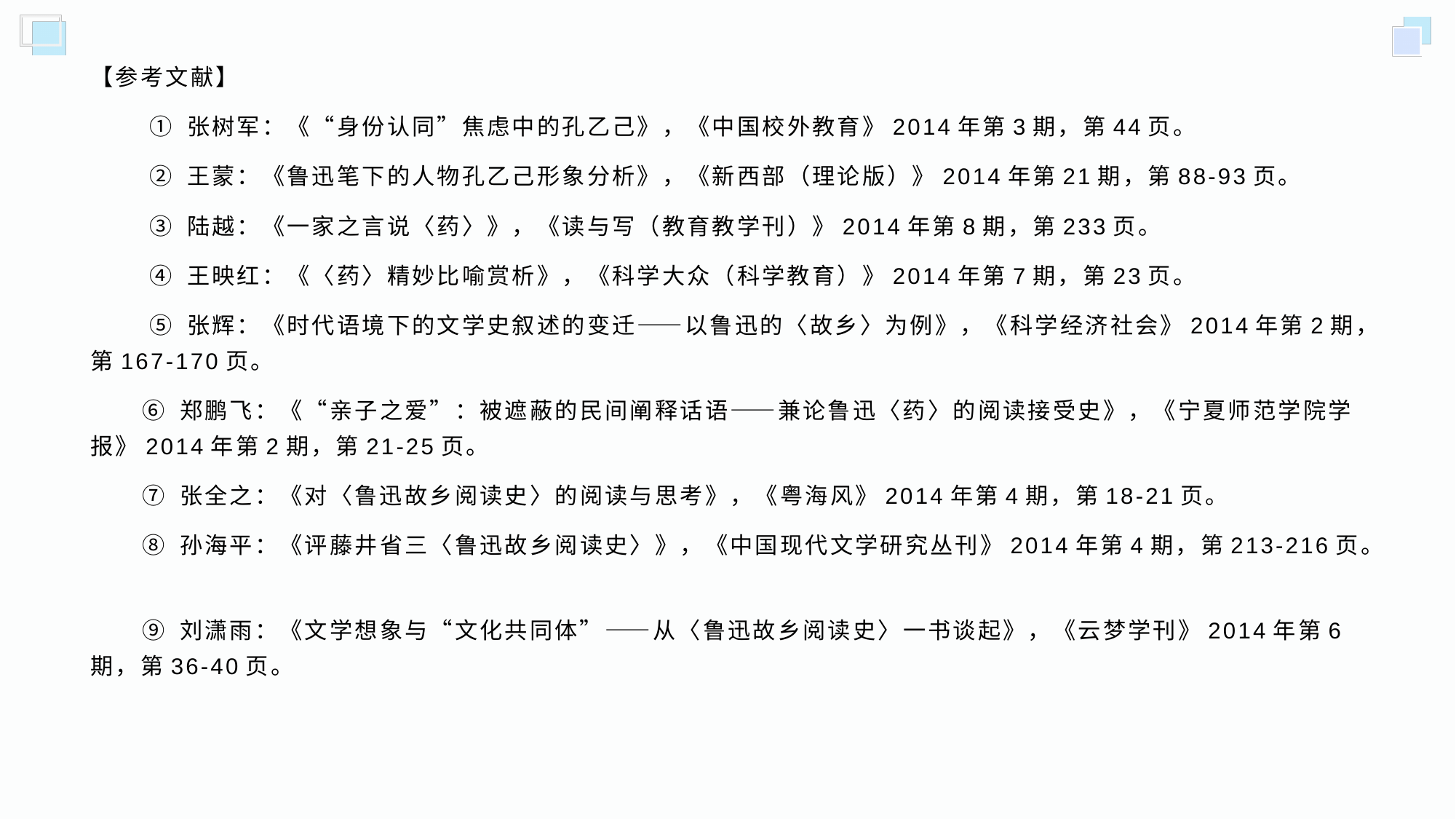

【参考文献】
        ① 张树军：《“身份认同”焦虑中的孔乙己》，《中国校外教育》2014年第3期，第44页。
        ② 王蒙：《鲁迅笔下的人物孔乙己形象分析》，《新西部（理论版）》2014年第21期，第88-93页。
        ③ 陆越：《一家之言说〈药〉》，《读与写（教育教学刊）》2014年第8期，第233页。
        ④ 王映红：《〈药〉精妙比喻赏析》，《科学大众（科学教育）》2014年第7期，第23页。
        ⑤ 张辉：《时代语境下的文学史叙述的变迁——以鲁迅的〈故乡〉为例》，《科学经济社会》2014年第2期，第167-170页。
       ⑥ 郑鹏飞：《“亲子之爱”：被遮蔽的民间阐释话语——兼论鲁迅〈药〉的阅读接受史》，《宁夏师范学院学报》2014年第2期，第21-25页。
       ⑦ 张全之：《对〈鲁迅故乡阅读史〉的阅读与思考》，《粤海风》2014年第4期，第18-21页。
       ⑧ 孙海平：《评藤井省三〈鲁迅故乡阅读史〉》，《中国现代文学研究丛刊》2014年第4期，第213-216页。
       ⑨ 刘潇雨：《文学想象与“文化共同体”——从〈鲁迅故乡阅读史〉一书谈起》，《云梦学刊》2014年第6期，第36-40页。